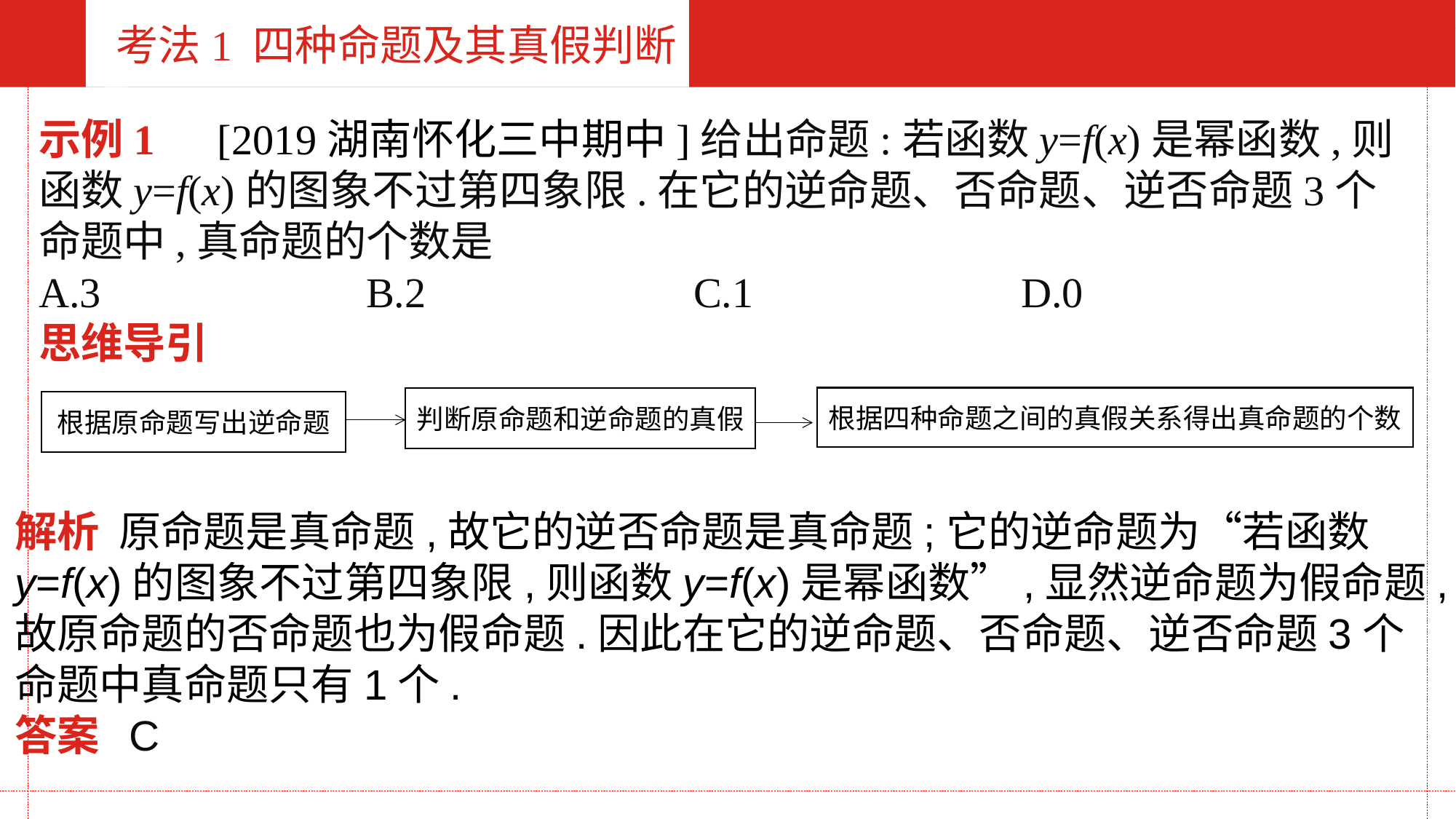

考法1 四种命题及其真假判断

示例1　[2019湖南怀化三中期中]给出命题:若函数y=f(x)是幂函数,则函数y=f(x)的图象不过第四象限.在它的逆命题、否命题、逆否命题3个命题中,真命题的个数是
A.3			B.2			C.1			D.0
思维导引
根据四种命题之间的真假关系得出真命题的个数
判断原命题和逆命题的真假
根据原命题写出逆命题
解析  原命题是真命题,故它的逆否命题是真命题;它的逆命题为“若函数
y=f(x)的图象不过第四象限,则函数y=f(x)是幂函数”,显然逆命题为假命题,
故原命题的否命题也为假命题.因此在它的逆命题、否命题、逆否命题3个
命题中真命题只有1个.
答案  C